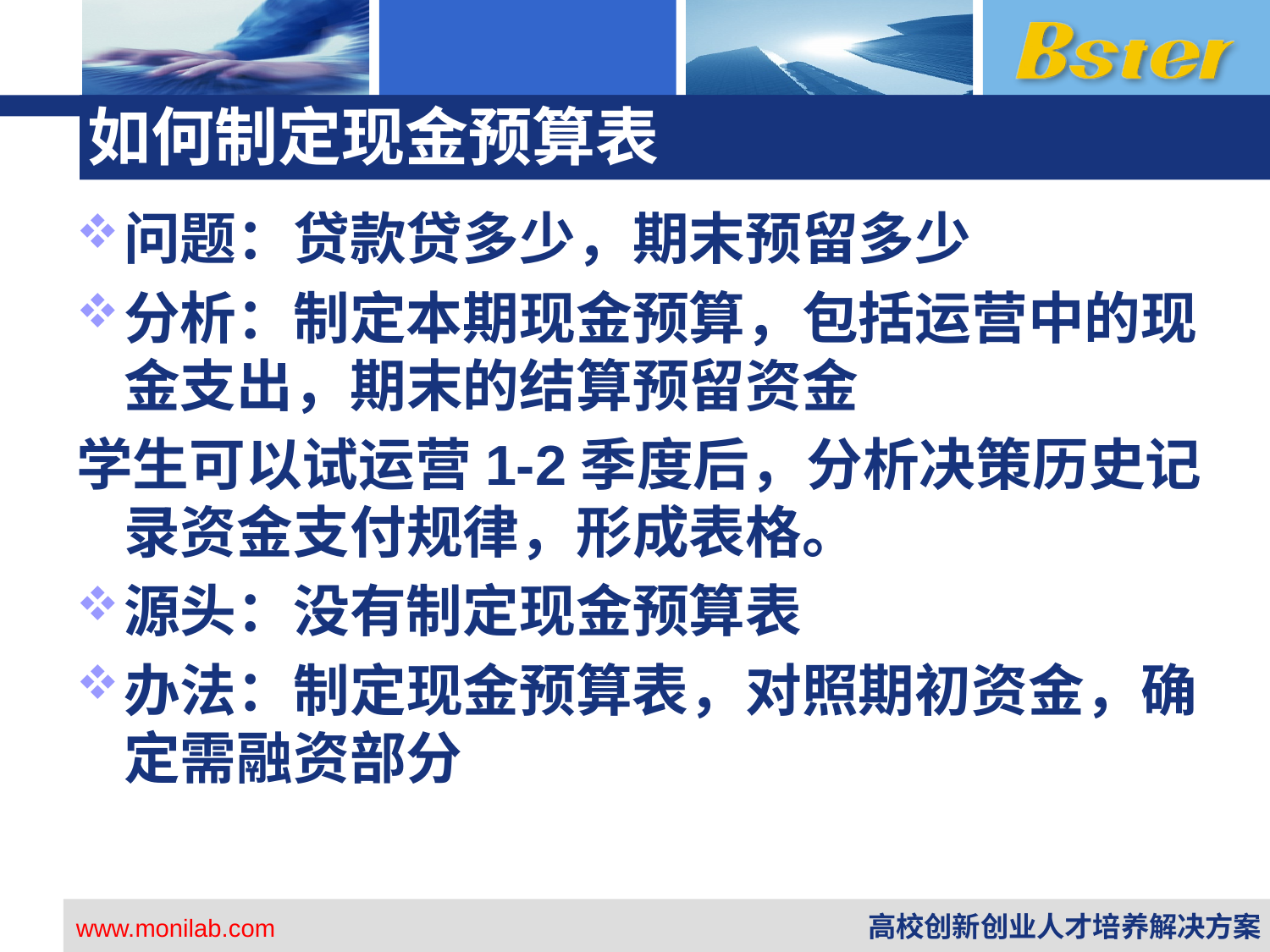

# 如何制定现金预算表
问题：贷款贷多少，期末预留多少
分析：制定本期现金预算，包括运营中的现金支出，期末的结算预留资金
学生可以试运营1-2季度后，分析决策历史记录资金支付规律，形成表格。
源头：没有制定现金预算表
办法：制定现金预算表，对照期初资金，确定需融资部分